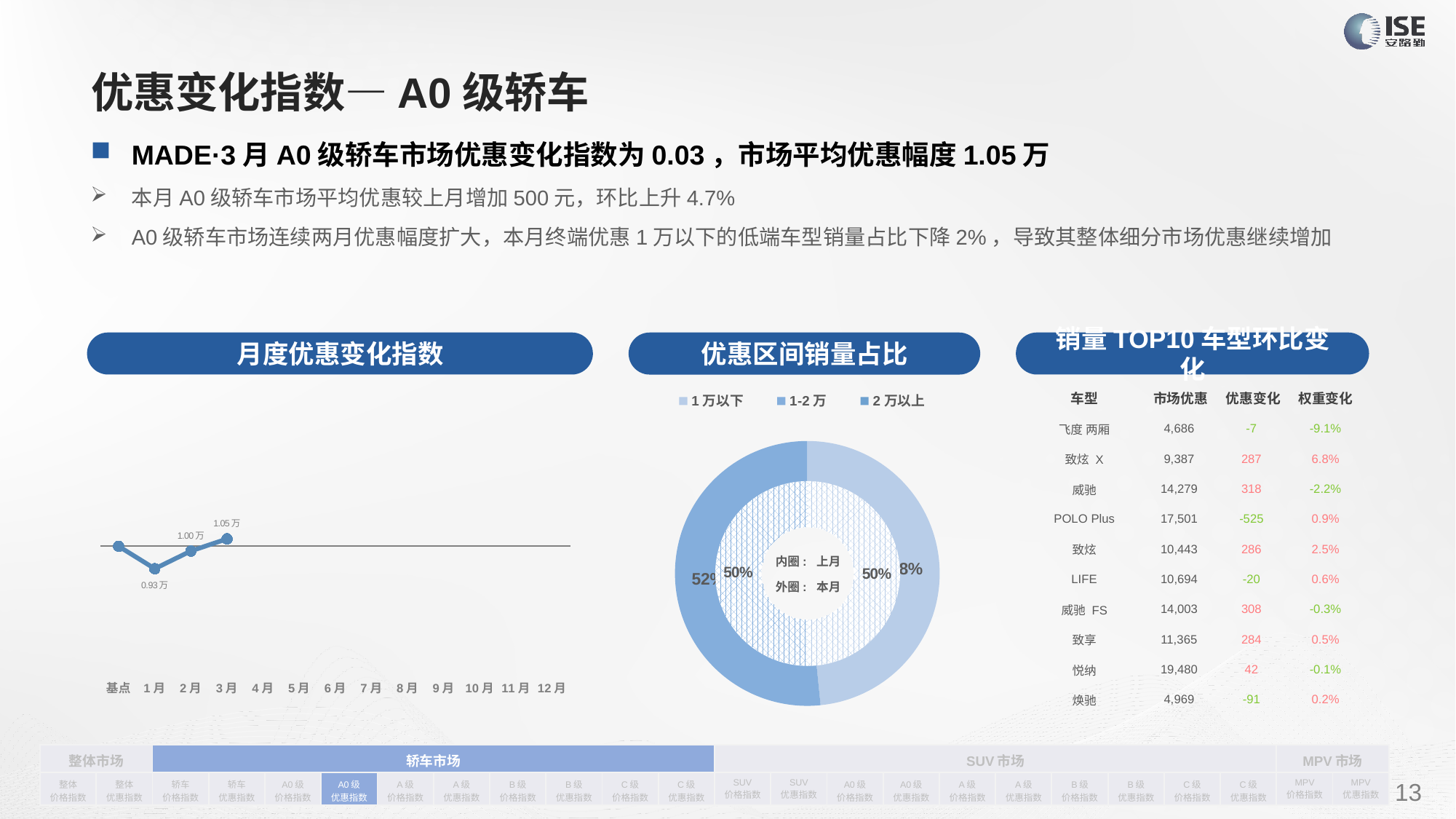

# 优惠变化指数—A0级轿车
MADE·3月A0级轿车市场优惠变化指数为0.03，市场平均优惠幅度1.05万
本月A0级轿车市场平均优惠较上月增加500元，环比上升4.7%
A0级轿车市场连续两月优惠幅度扩大，本月终端优惠1万以下的低端车型销量占比下降2%，导致其整体细分市场优惠继续增加
月度优惠变化指数

销量TOP10车型环比变化

优惠区间销量占比

| 车型 | 市场优惠 | 优惠变化 | 权重变化 |
| --- | --- | --- | --- |
| 飞度 两厢 | 4,686 | -7 | -9.1% |
| 致炫 X | 9,387 | 287 | 6.8% |
| 威驰 | 14,279 | 318 | -2.2% |
| POLO Plus | 17,501 | -525 | 0.9% |
| 致炫 | 10,443 | 286 | 2.5% |
| LIFE | 10,694 | -20 | 0.6% |
| 威驰 FS | 14,003 | 308 | -0.3% |
| 致享 | 11,365 | 284 | 0.5% |
| 悦纳 | 19,480 | 42 | -0.1% |
| 焕驰 | 4,969 | -91 | 0.2% |

### Chart

| Category | 销量 |
|---|---|
| 1万以下 | 9245.0 |
| 1-2万 | 9856.0 |
| 2万以上 | 0.0 |

### Chart

| Category | Y2022 |
|---|---|
| 基点 | 0.0 |
| 1月 | -0.09 |
| 2月 | -0.01908310235491284 |
| 3月 | 0.03 |
| 4月 | None |
| 5月 | None |
| 6月 | None |
| 7月 | None |
| 8月 | None |
| 9月 | None |
| 10月 | None |
| 11月 | None |
| 12月 | None |

### Chart

| Category | 销售量 |
|---|---|
| 1万以下 | 10514.0 |
| 1-2万 | 10398.0 |
| 2万以上 | 0.0 |
内圈:  上月
外圈:  本月
| 整体市场 |  | 轿车市场 |  |  |  |  |  |  |  |  |  | SUV市场 |  |  |  |  |  |  |  |  |  | MPV市场 |  |
| --- | --- | --- | --- | --- | --- | --- | --- | --- | --- | --- | --- | --- | --- | --- | --- | --- | --- | --- | --- | --- | --- | --- | --- |
| 整体 价格指数 | 整体 优惠指数 | 轿车 价格指数 | 轿车 优惠指数 | A0级 价格指数 | A0级 优惠指数 | A级 价格指数 | A级 优惠指数 | B级 价格指数 | B级 优惠指数 | C级 价格指数 | C级 优惠指数 | SUV 价格指数 | SUV 优惠指数 | A0级 价格指数 | A0级 优惠指数 | A级 价格指数 | A级 优惠指数 | B级 价格指数 | B级 优惠指数 | C级 价格指数 | C级 优惠指数 | MPV 价格指数 | MPV 优惠指数 |
请在插入菜单—页眉和页脚中修改此 文本
13